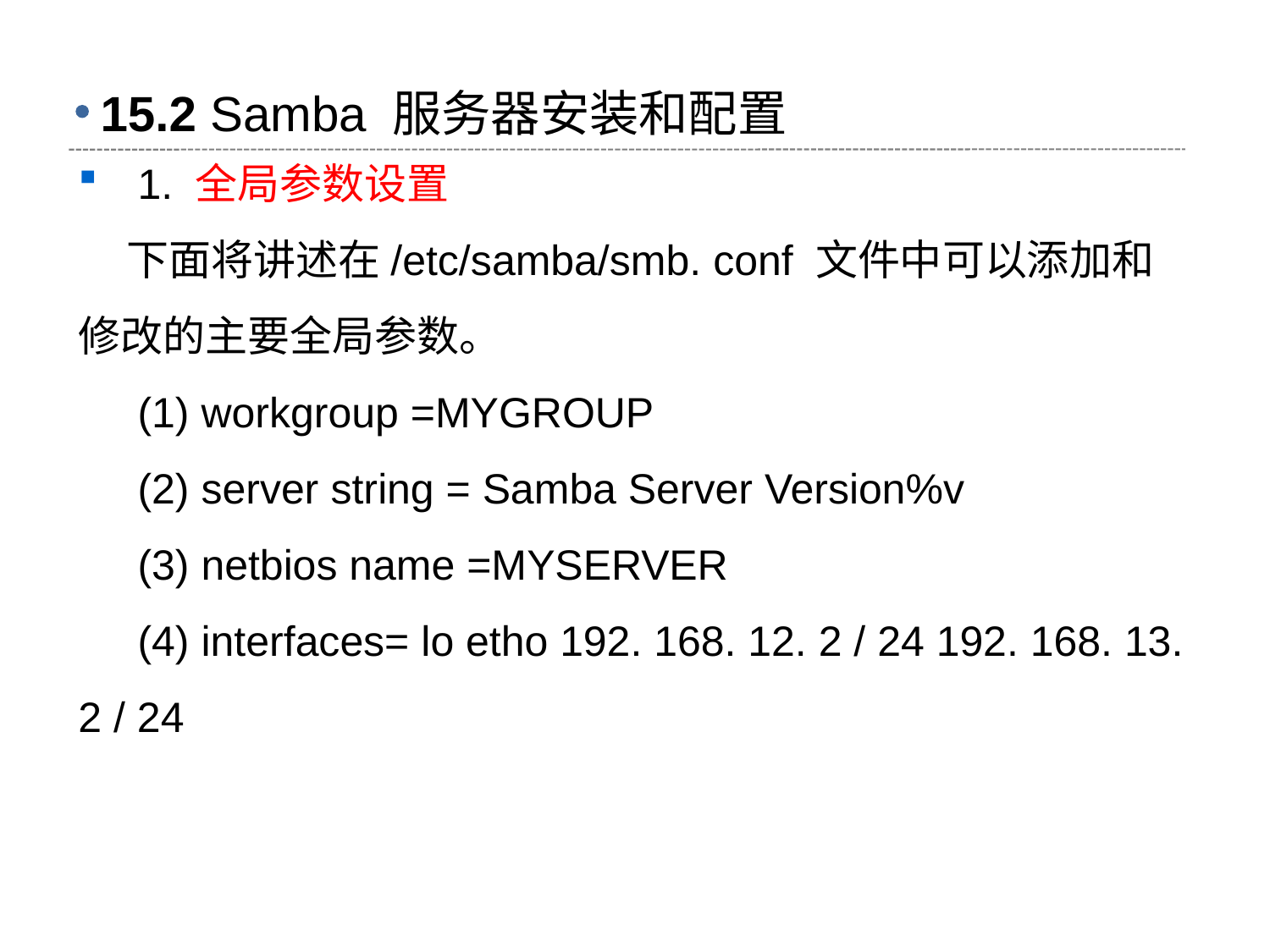

# 15.2 Samba 服务器安装和配置
 1. 全局参数设置
    下面将讲述在/etc/samba/smb. conf 文件中可以添加和修改的主要全局参数。
     (1) workgroup =MYGROUP
     (2) server string = Samba Server Version%v
     (3) netbios name =MYSERVER
     (4) interfaces= lo etho 192. 168. 12. 2 / 24 192. 168. 13. 2 / 24